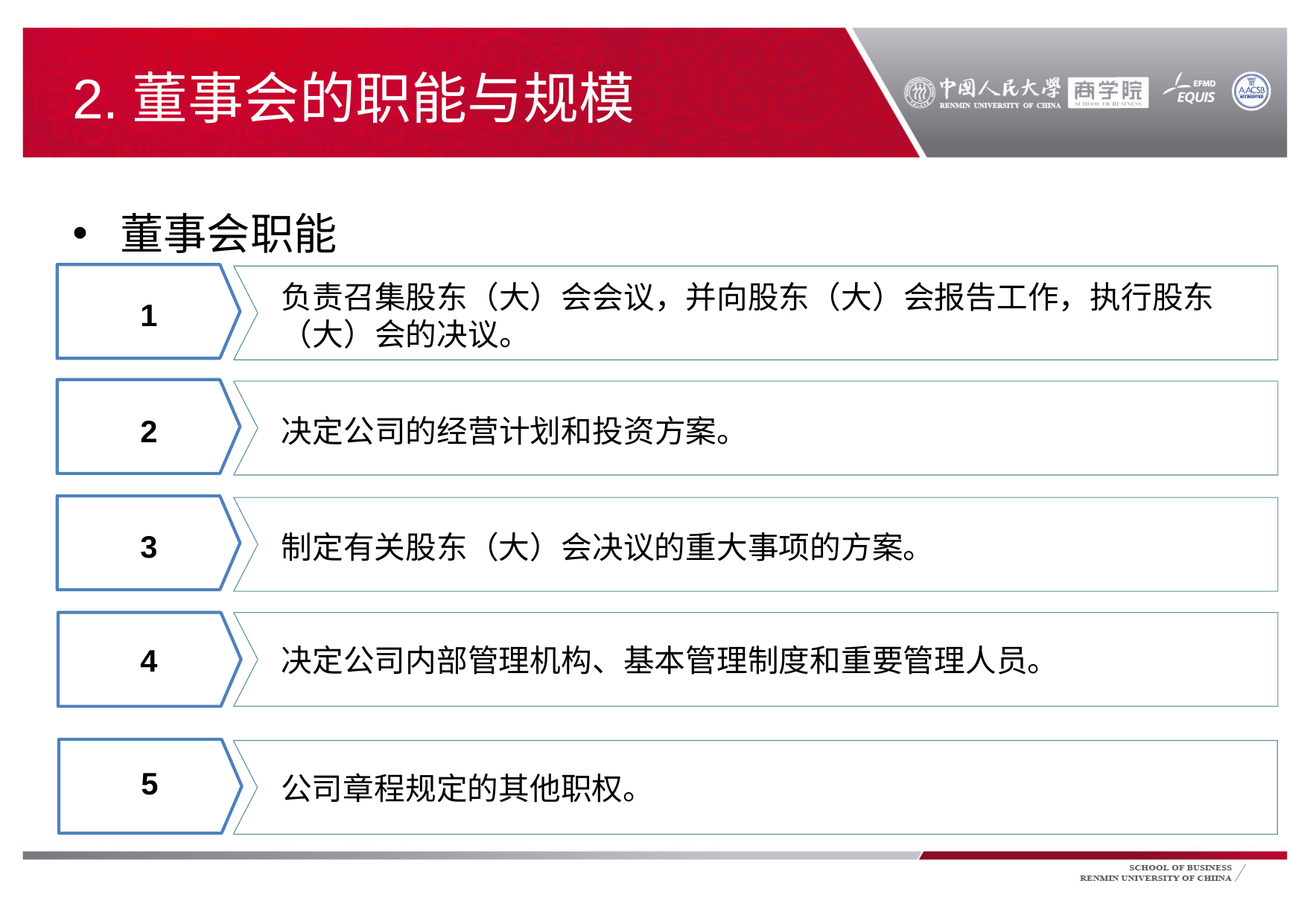

# 2.董事会的职能与规模
董事会职能

负责召集股东（大）会会议，并向股东（大）会报告工作，执行股东（大）会的决议。
1

2
决定公司的经营计划和投资方案。

3
制定有关股东（大）会决议的重大事项的方案。

决定公司内部管理机构、基本管理制度和重要管理人员。
4

5
公司章程规定的其他职权。